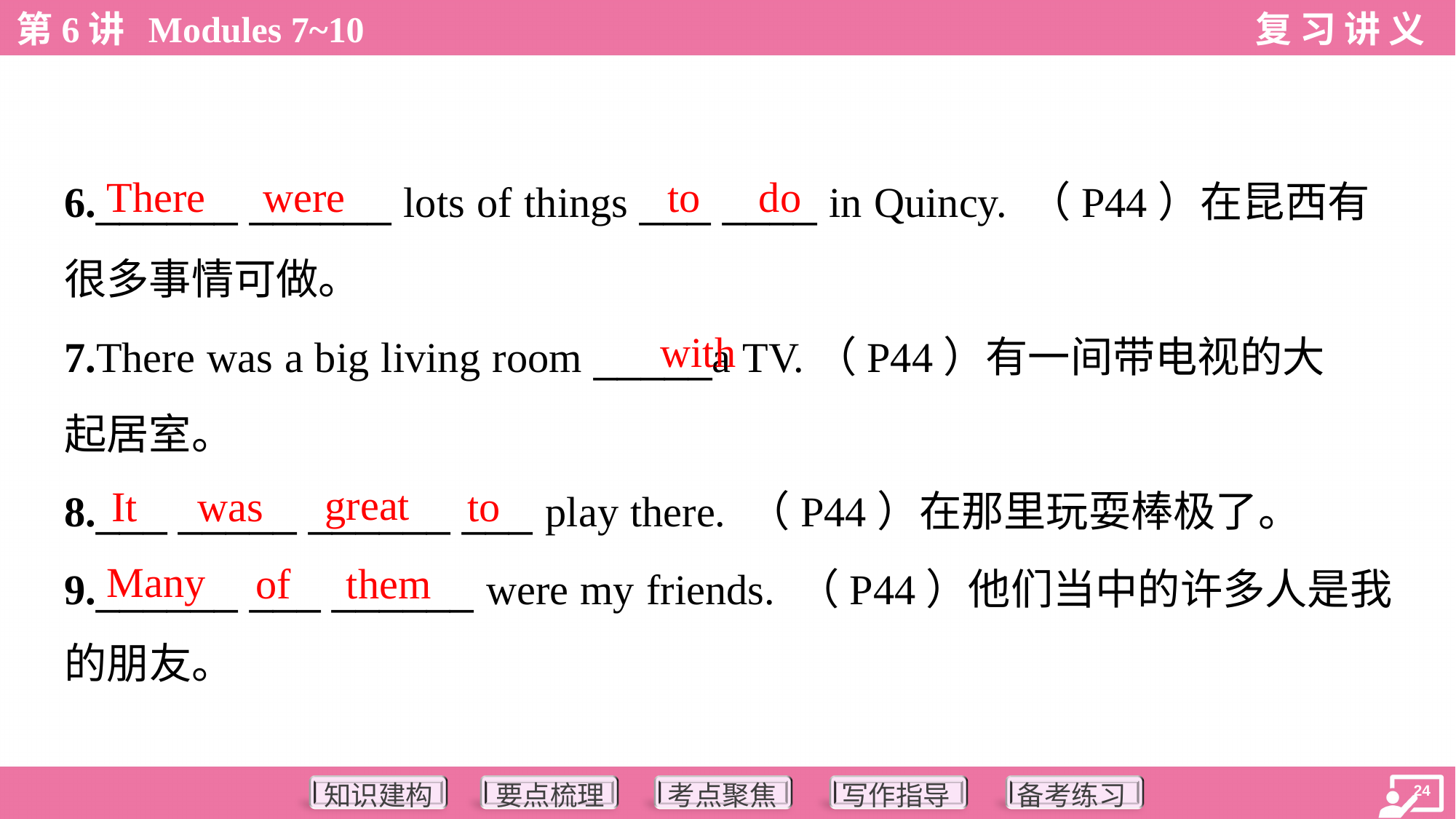

There
were
to
do
6.______ ______ lots of things ___ ____ in Quincy. （P44）在昆西有
很多事情可做。
7.There was a big living room _____a TV.（P44）有一间带电视的大
起居室。
8.___ _____ ______ ___ play there. （P44）在那里玩耍棒极了。
9.______ ___ ______ were my friends. （P44）他们当中的许多人是我
的朋友。
with
great
It
was
to
Many
of
them